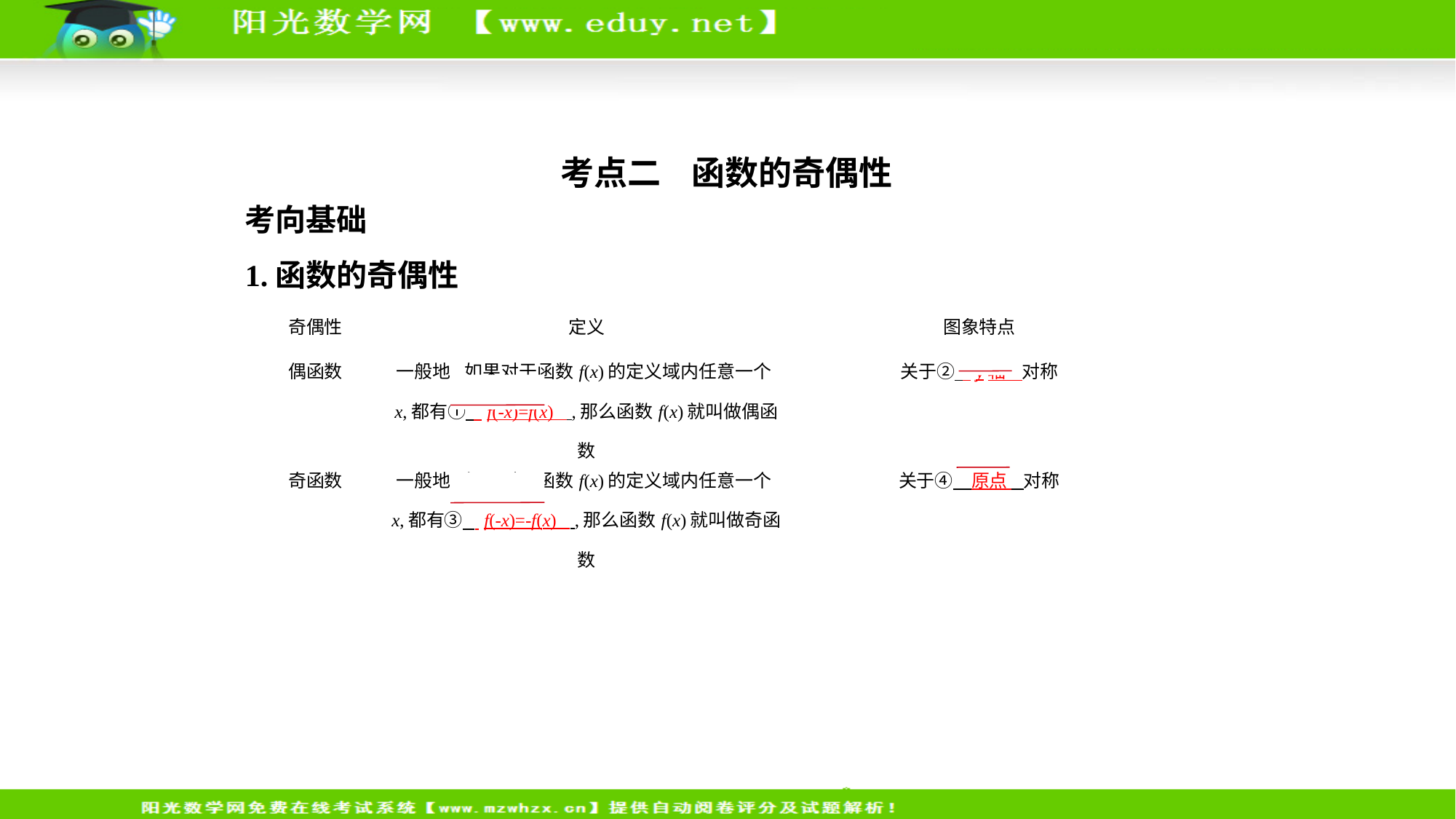

考点二    函数的奇偶性
考向基础
1.函数的奇偶性
| 奇偶性 | 定义 | 图象特点 |
| --- | --- | --- |
| 偶函数 | 一般地,如果对于函数f(x)的定义域内任意一个x,都有①    f(-x)=f(x)    ,那么函数f(x)就叫做偶函数 | 关于②    y轴    对称 |
| 奇函数 | 一般地,如果对于函数f(x)的定义域内任意一个x,都有③    f(-x)=-f(x)    ,那么函数f(x)就叫做奇函数 | 关于④　原点    对称 |